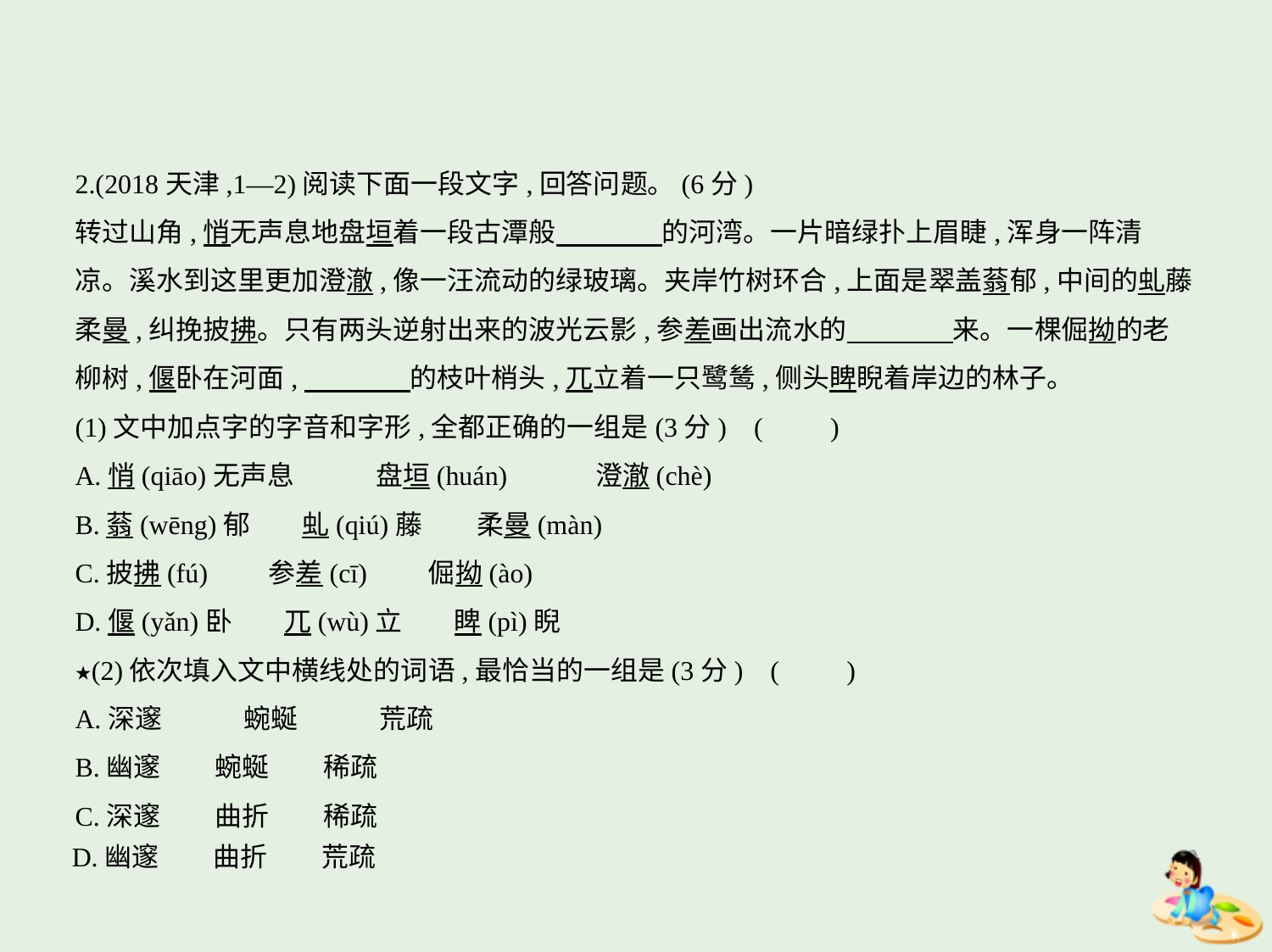

2.(2018天津,1—2)阅读下面一段文字,回答问题。(6分)
转过山角,悄无声息地盘垣着一段古潭般　　　    的河湾。一片暗绿扑上眉睫,浑身一阵清
凉。溪水到这里更加澄澈,像一汪流动的绿玻璃。夹岸竹树环合,上面是翠盖蓊郁,中间的虬藤
柔曼,纠挽披拂。只有两头逆射出来的波光云影,参差画出流水的　　　    来。一棵倔拗的老
柳树,偃卧在河面,　　　    的枝叶梢头,兀立着一只鹭鸶,侧头睥睨着岸边的林子。
(1)文中加点字的字音和字形,全都正确的一组是(3分) (　　)
A.悄(qiāo)无声息　　　盘垣(huán)　　　澄澈(chè)
B.蓊(wēng)郁　    虬(qiú)藤　　柔曼(màn)
C.披拂(fú)　　参差(cī)　　倔拗(ào)
D.偃(yǎn)卧　    兀(wù)立　    睥(pì)睨
★(2)依次填入文中横线处的词语,最恰当的一组是(3分) (　　)
A.深邃　　　蜿蜒　　　荒疏
B.幽邃　　蜿蜒　　稀疏
C.深邃　　曲折　　稀疏
D.幽邃　　曲折　　荒疏